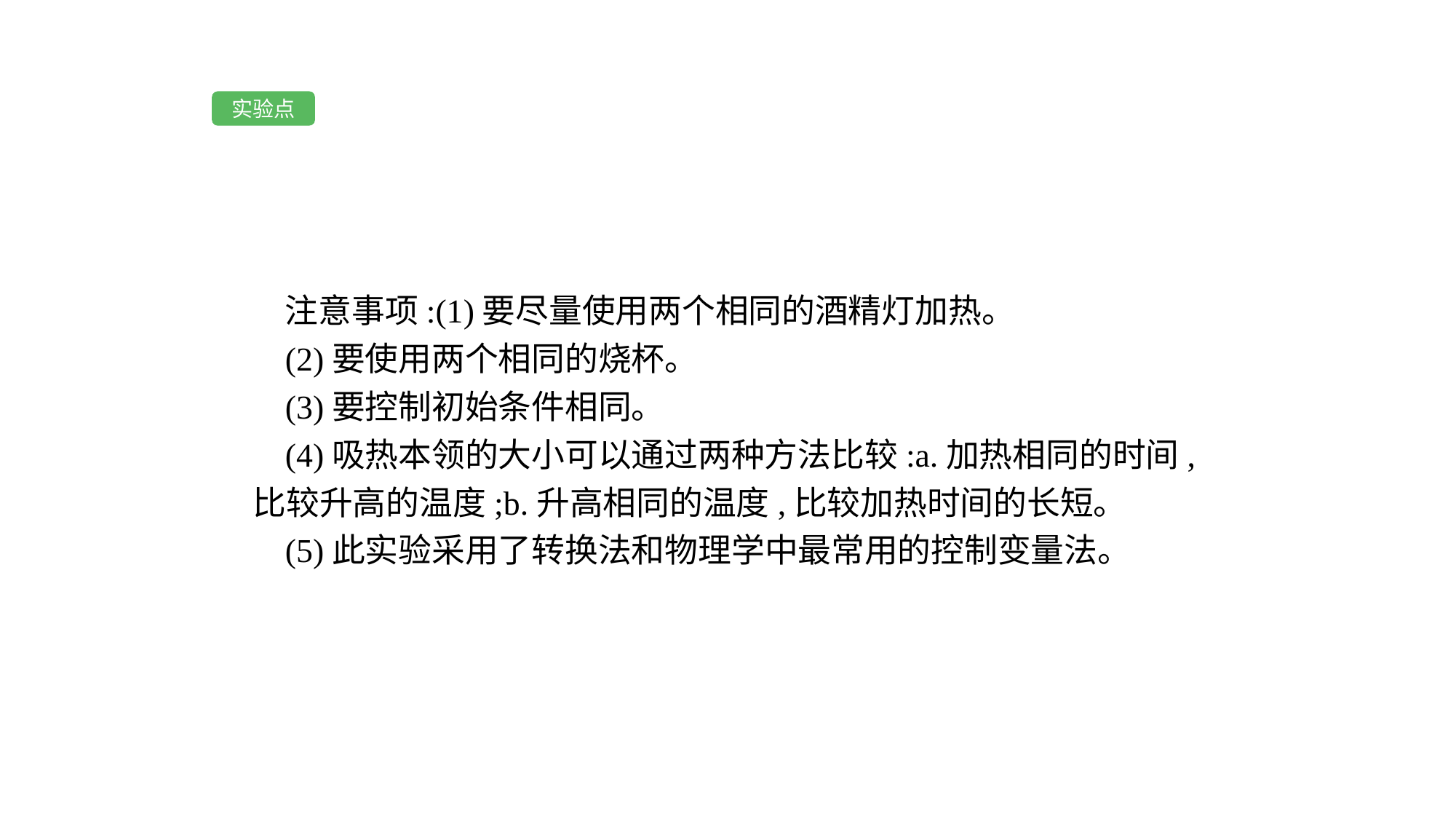

实验点
注意事项:(1)要尽量使用两个相同的酒精灯加热。
(2)要使用两个相同的烧杯。
(3)要控制初始条件相同。
(4)吸热本领的大小可以通过两种方法比较:a.加热相同的时间,比较升高的温度;b.升高相同的温度,比较加热时间的长短。
(5)此实验采用了转换法和物理学中最常用的控制变量法。